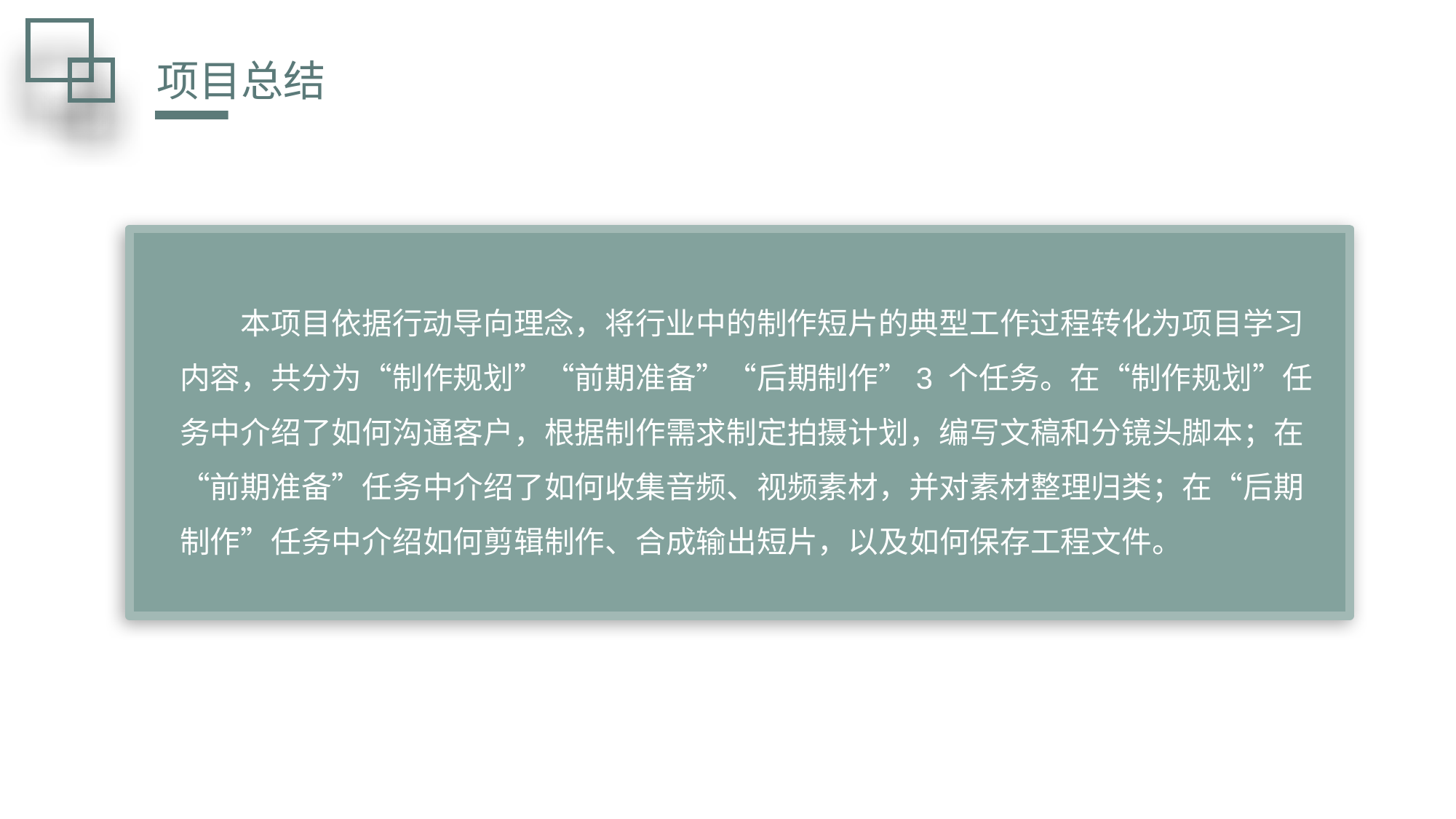

项目总结

本项目依据行动导向理念，将行业中的制作短片的典型工作过程转化为项目学习内容，共分为“制作规划”“前期准备”“后期制作”3 个任务。在“制作规划”任务中介绍了如何沟通客户，根据制作需求制定拍摄计划，编写文稿和分镜头脚本；在“前期准备”任务中介绍了如何收集音频、视频素材，并对素材整理归类；在“后期制作”任务中介绍如何剪辑制作、合成输出短片，以及如何保存工程文件。